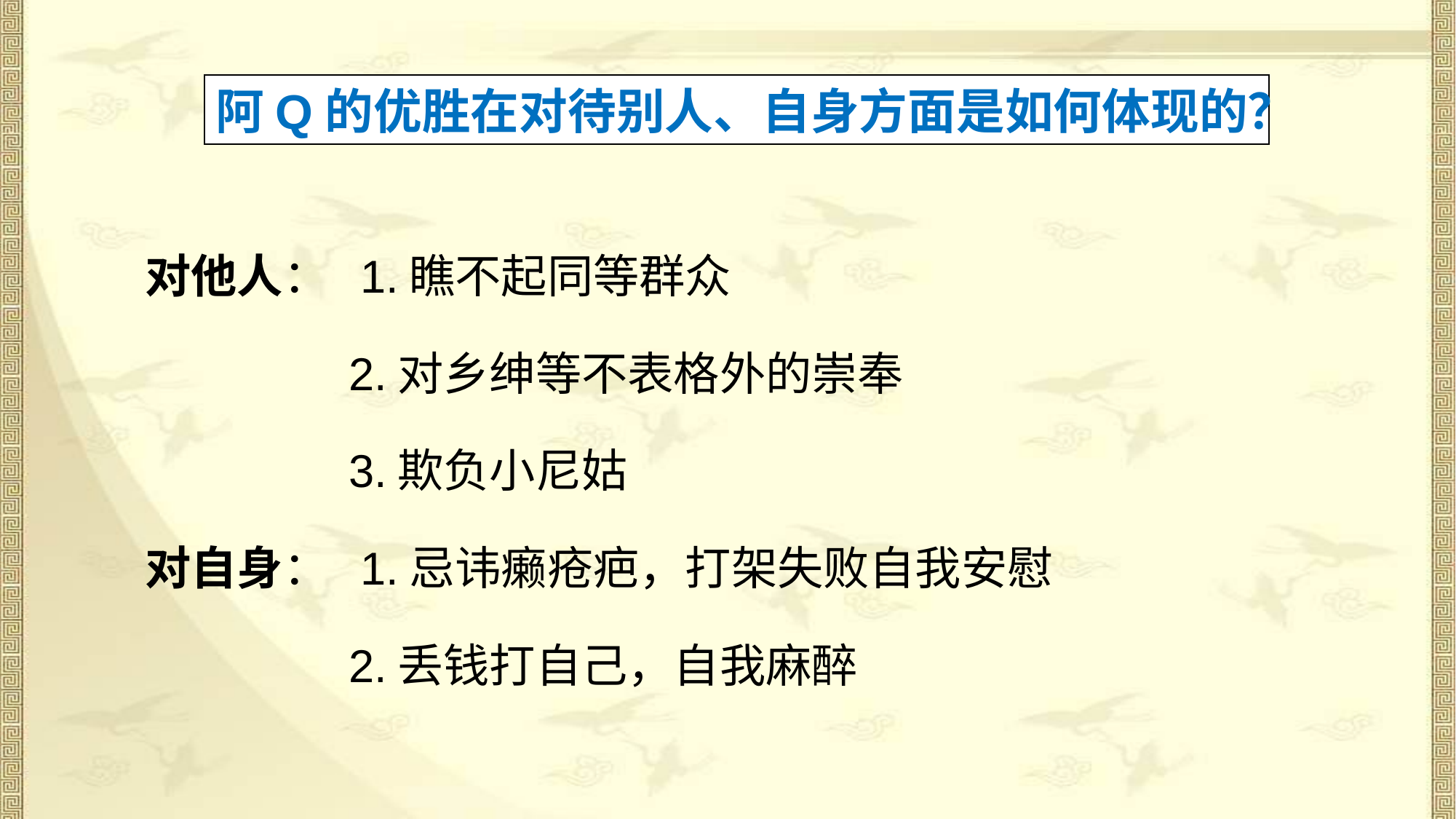

阿Q的优胜在对待别人、自身方面是如何体现的？
对他人：  1.瞧不起同等群众
                2.对乡绅等不表格外的崇奉
                3.欺负小尼姑
对自身：  1.忌讳癞疮疤，打架失败自我安慰
                2.丢钱打自己，自我麻醉